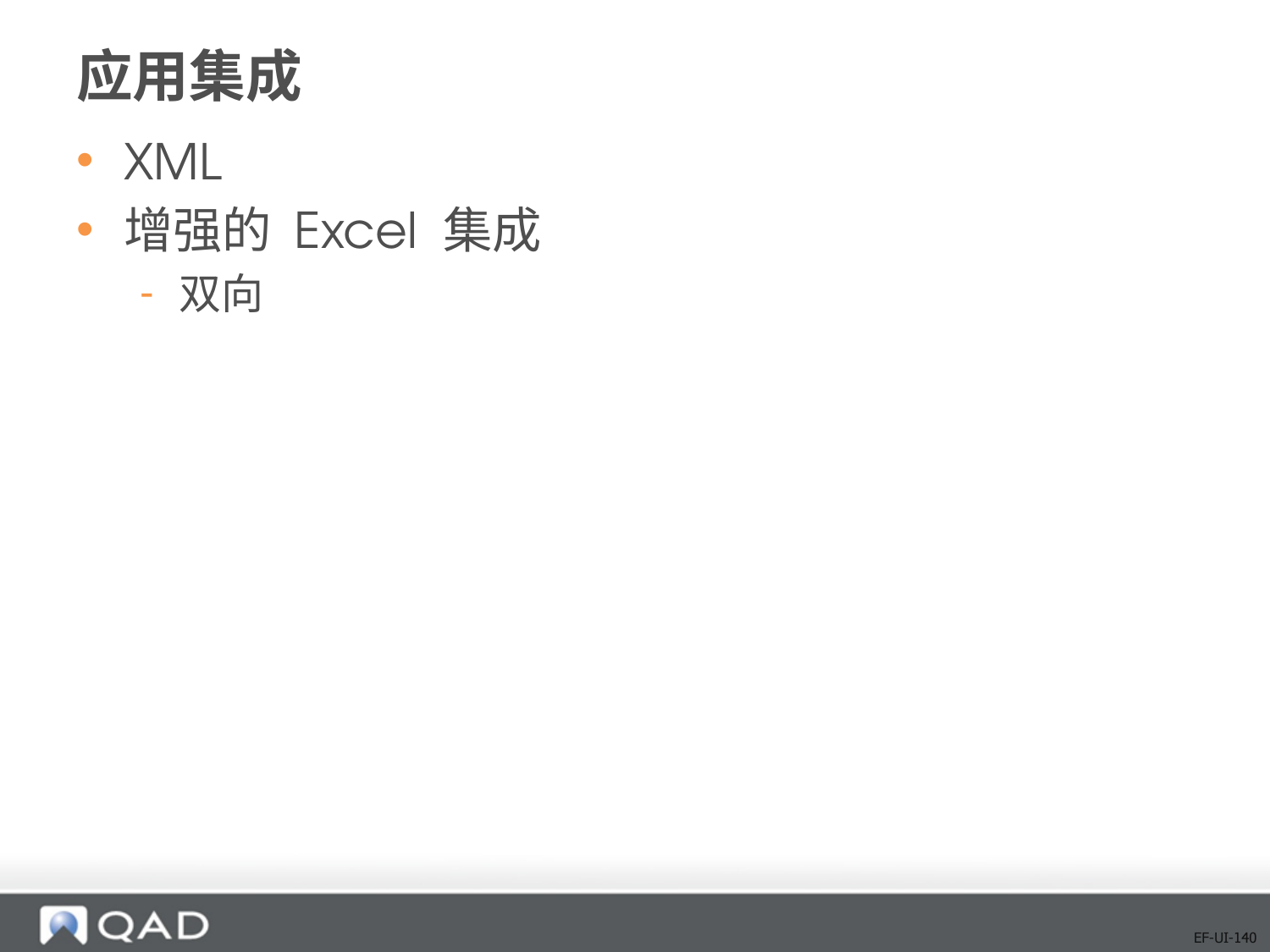

# 应用集成
XML
增强的 Excel 集成
双向

EF-UI-140